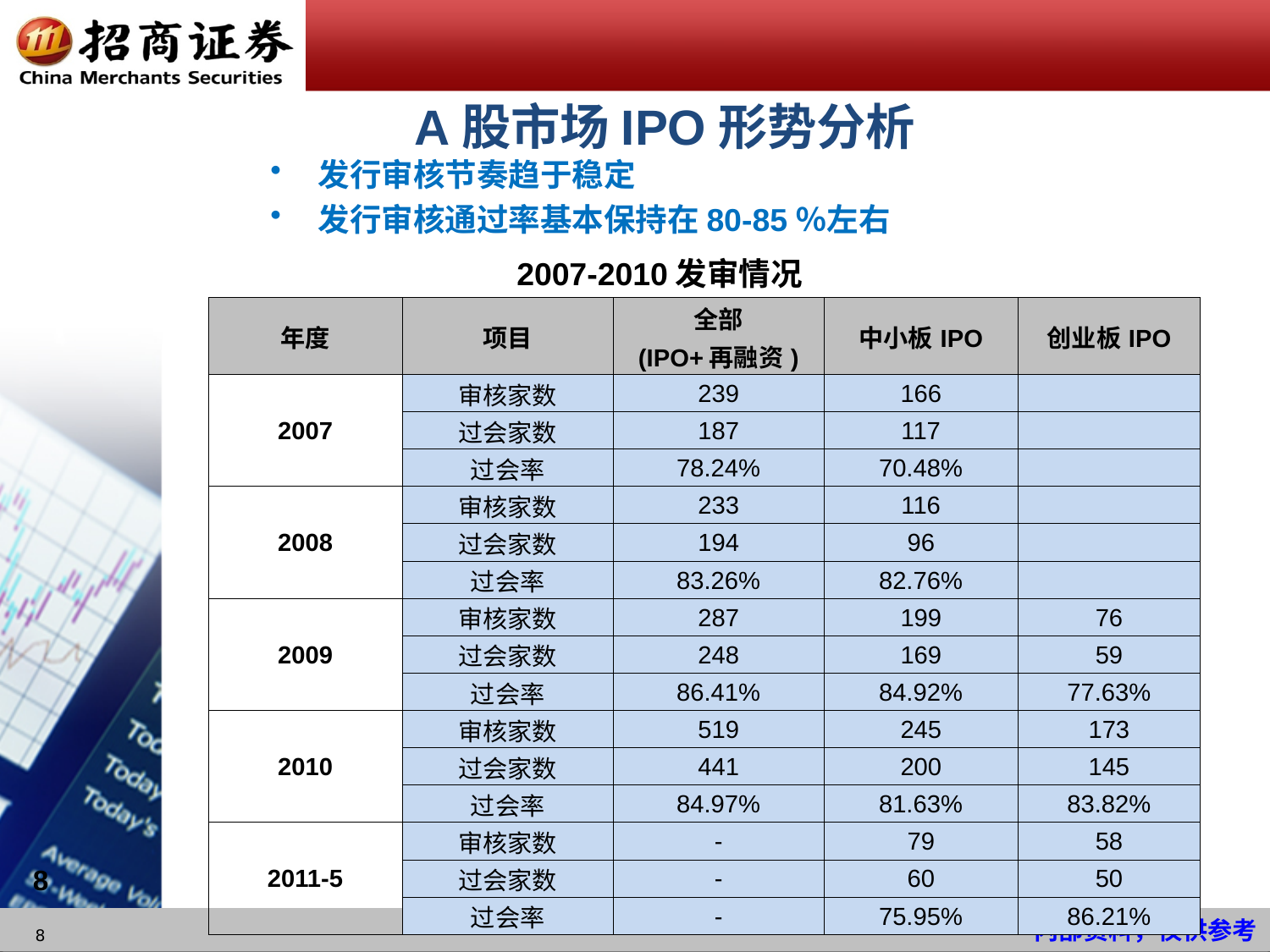

# A股市场IPO形势分析
发行审核节奏趋于稳定
发行审核通过率基本保持在80-85％左右

2007-2010发审情况

| 年度 | 项目 | 全部 | 中小板IPO | 创业板IPO |
| --- | --- | --- | --- | --- |
|  |  | (IPO+再融资) |  |  |
| 2007 | 审核家数 | 239 | 166 |  |
|  | 过会家数 | 187 | 117 |  |
|  | 过会率 | 78.24% | 70.48% |  |
| 2008 | 审核家数 | 233 | 116 |  |
|  | 过会家数 | 194 | 96 |  |
|  | 过会率 | 83.26% | 82.76% |  |
| 2009 | 审核家数 | 287 | 199 | 76 |
|  | 过会家数 | 248 | 169 | 59 |
|  | 过会率 | 86.41% | 84.92% | 77.63% |
| 2010 | 审核家数 | 519 | 245 | 173 |
|  | 过会家数 | 441 | 200 | 145 |
|  | 过会率 | 84.97% | 81.63% | 83.82% |
| 2011-5 | 审核家数 | - | 79 | 58 |
|  | 过会家数 | - | 60 | 50 |
|  | 过会率 | - | 75.95% | 86.21% |
8
8